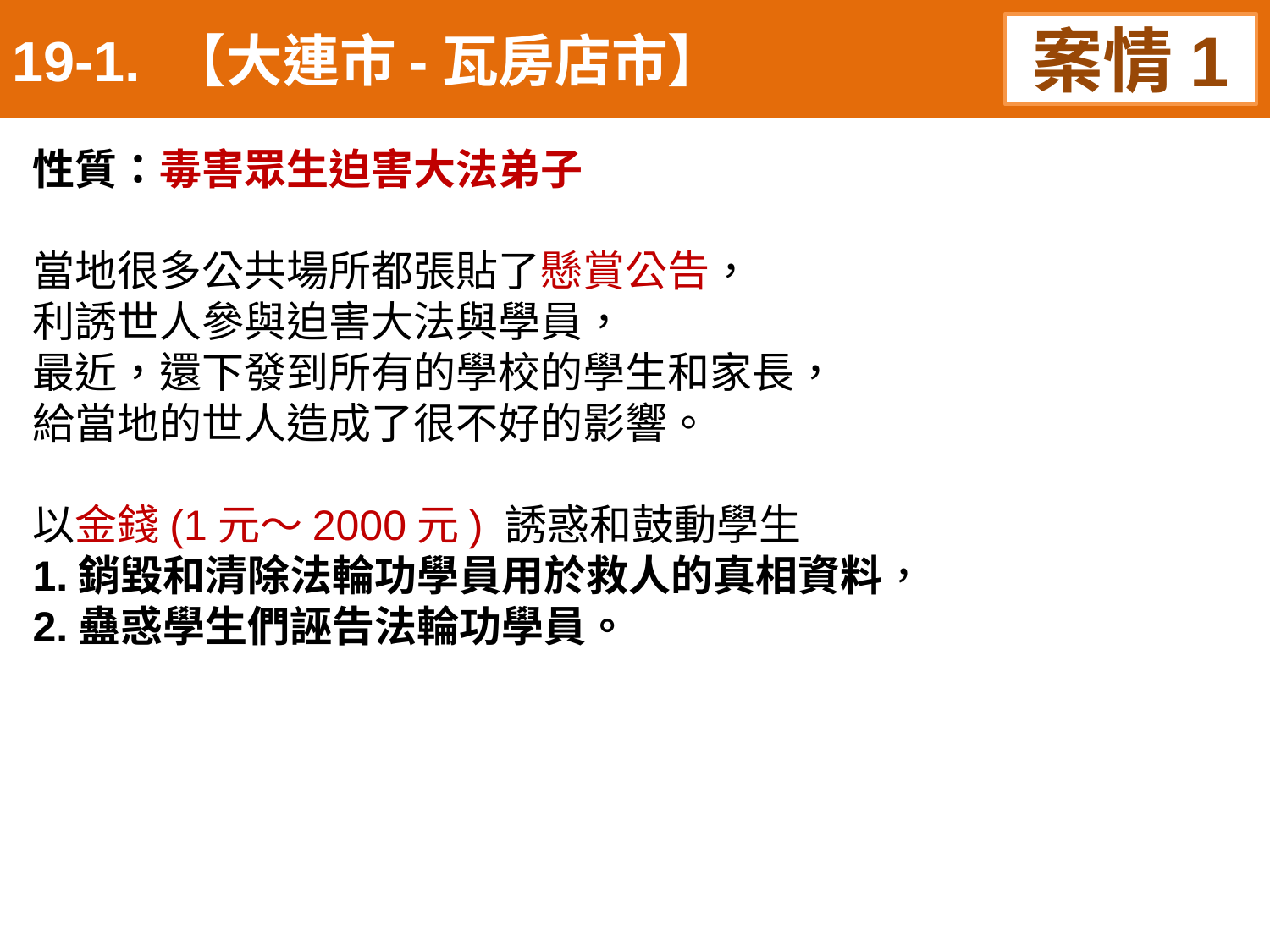

19-1. 【大連市-瓦房店市】
案情1
性質：毒害眾生迫害大法弟子

當地很多公共場所都張貼了懸賞公告，
利誘世人參與迫害大法與學員，
最近，還下發到所有的學校的學生和家長，
給當地的世人造成了很不好的影響。

以金錢(1元～2000元) 誘惑和鼓動學生
1.銷毀和清除法輪功學員用於救人的真相資料，
2.蠱惑學生們誣告法輪功學員。